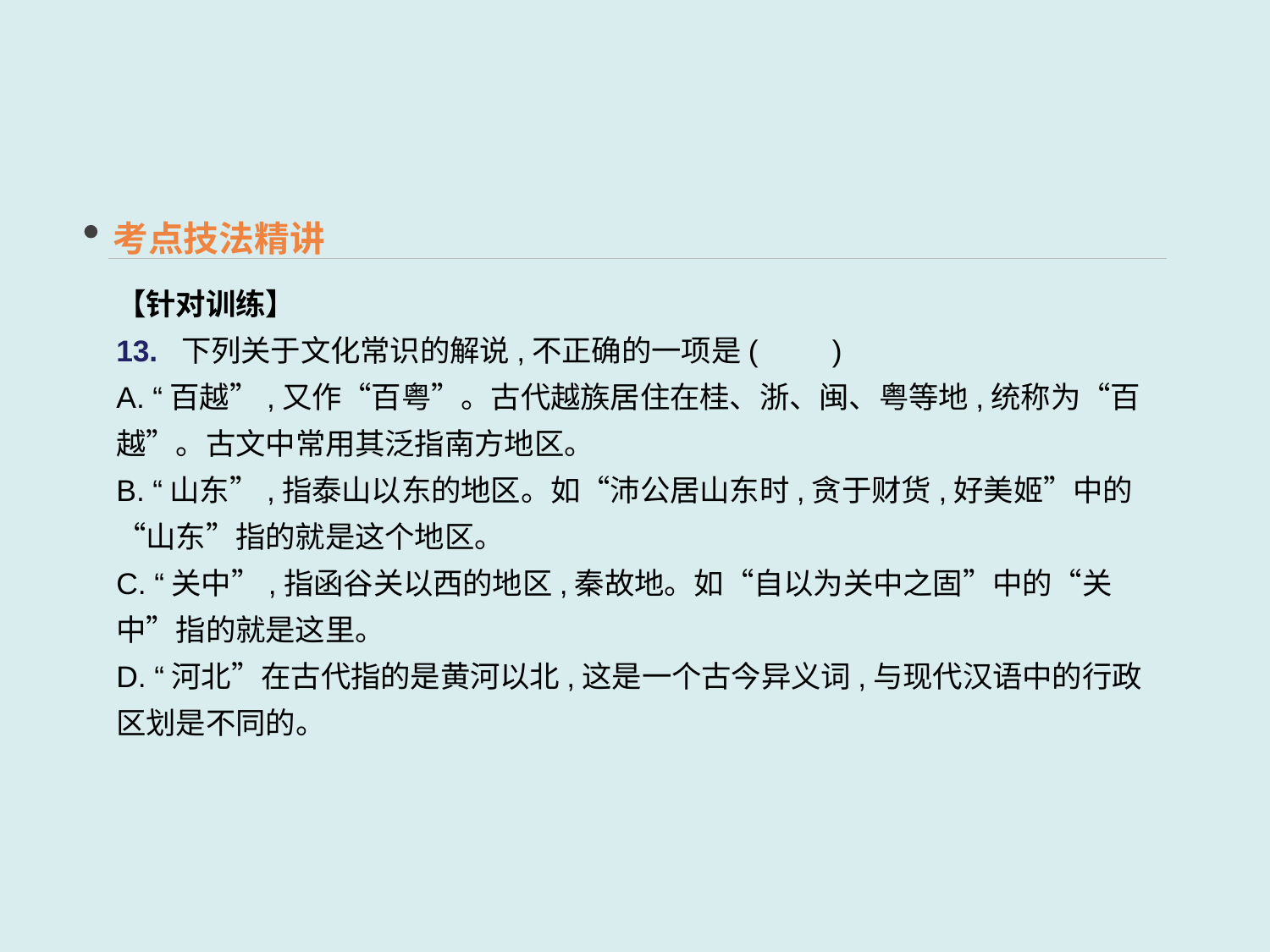

考点技法精讲

【针对训练】
13.  下列关于文化常识的解说,不正确的一项是(　　)
A. “百越”,又作“百粤”。古代越族居住在桂、浙、闽、粤等地,统称为“百越”。古文中常用其泛指南方地区。
B. “山东”,指泰山以东的地区。如“沛公居山东时,贪于财货,好美姬”中的“山东”指的就是这个地区。
C. “关中”,指函谷关以西的地区,秦故地。如“自以为关中之固”中的“关中”指的就是这里。
D. “河北”在古代指的是黄河以北,这是一个古今异义词,与现代汉语中的行政区划是不同的。